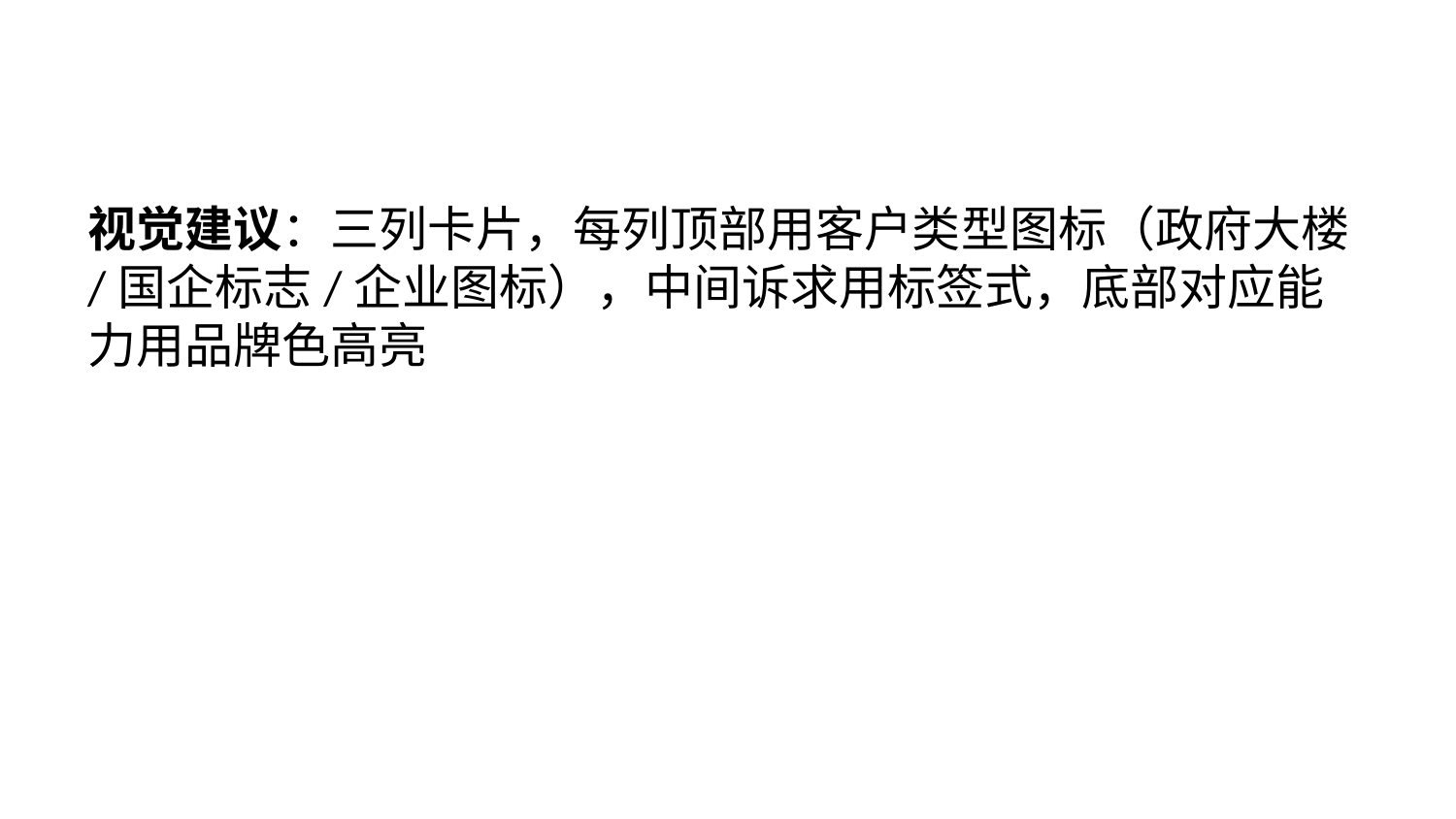

视觉建议：三列卡片，每列顶部用客户类型图标（政府大楼/国企标志/企业图标），中间诉求用标签式，底部对应能力用品牌色高亮